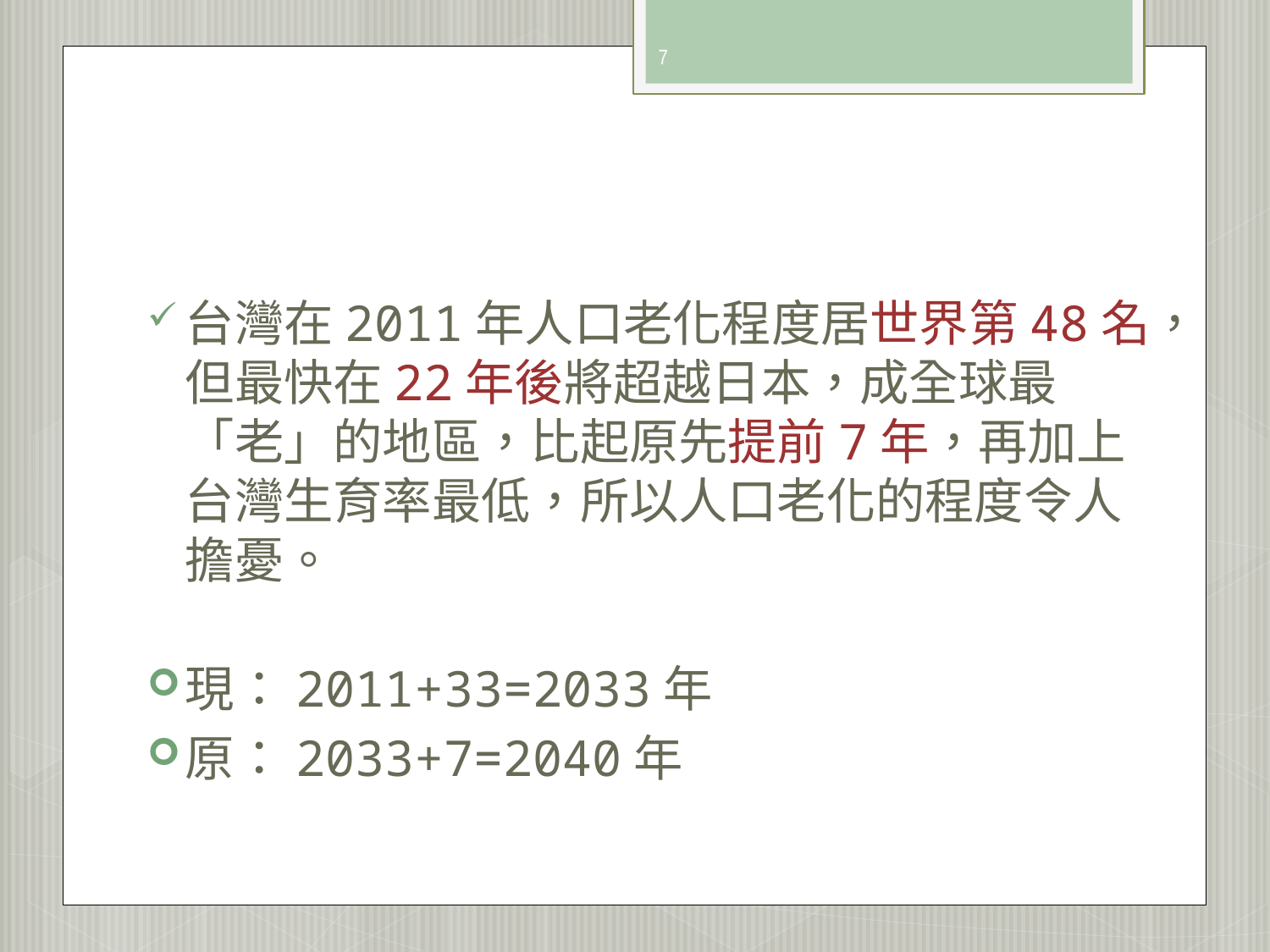

7
#
台灣在2011年人口老化程度居世界第48名，但最快在22年後將超越日本，成全球最「老」的地區，比起原先提前7年，再加上台灣生育率最低，所以人口老化的程度令人擔憂。

現：2011+33=2033年
原：2033+7=2040年